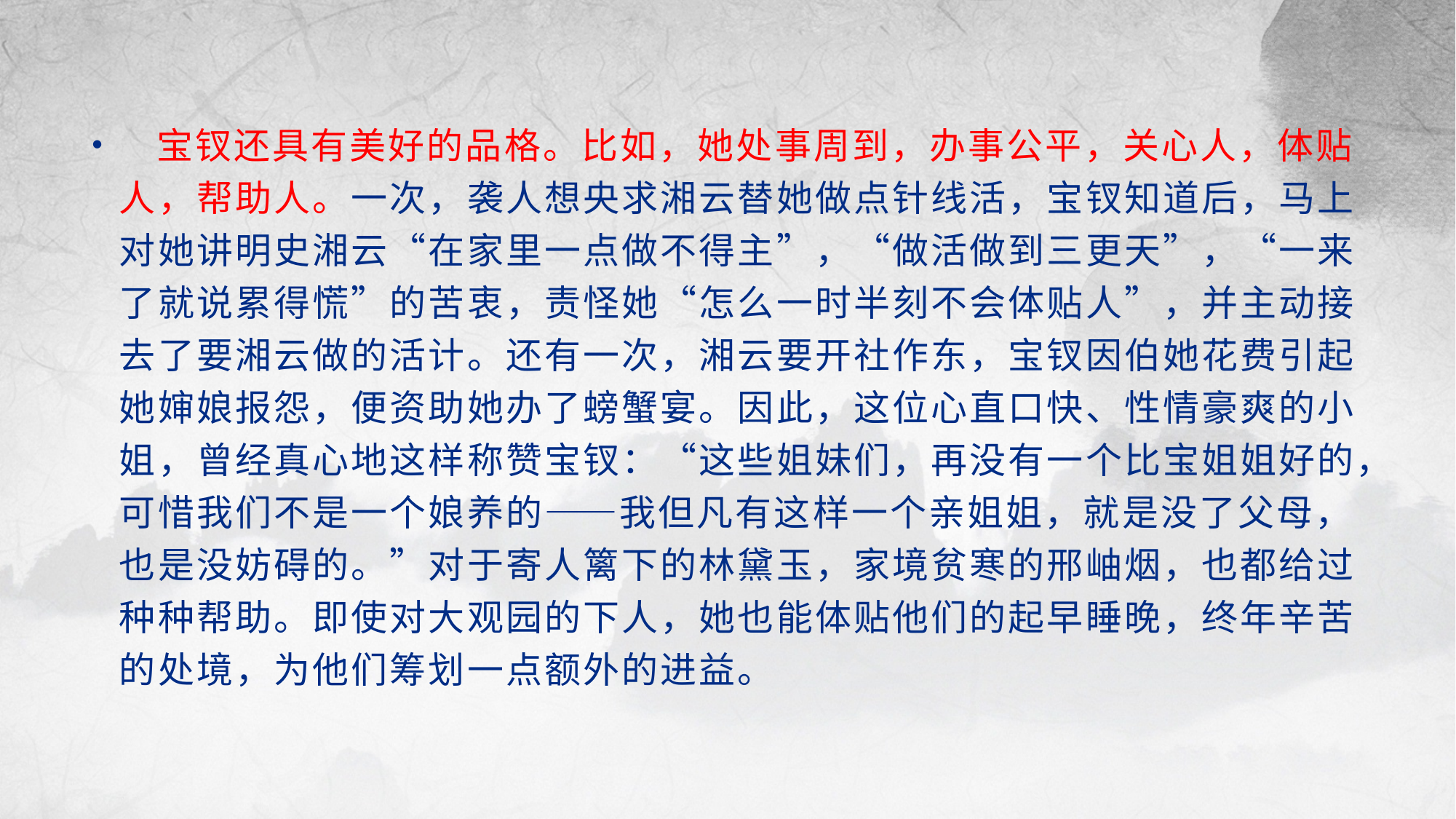

宝钗还具有美好的品格。比如，她处事周到，办事公平，关心人，体贴人，帮助人。一次，袭人想央求湘云替她做点针线活，宝钗知道后，马上对她讲明史湘云“在家里一点做不得主”，“做活做到三更天”，“一来了就说累得慌”的苦衷，责怪她“怎么一时半刻不会体贴人”，并主动接去了要湘云做的活计。还有一次，湘云要开社作东，宝钗因伯她花费引起她婶娘报怨，便资助她办了螃蟹宴。因此，这位心直口快、性情豪爽的小姐，曾经真心地这样称赞宝钗：“这些姐妹们，再没有一个比宝姐姐好的，可惜我们不是一个娘养的——我但凡有这样一个亲姐姐，就是没了父母，也是没妨碍的。”对于寄人篱下的林黛玉，家境贫寒的邢岫烟，也都给过种种帮助。即使对大观园的下人，她也能体贴他们的起早睡晚，终年辛苦的处境，为他们筹划一点额外的进益。